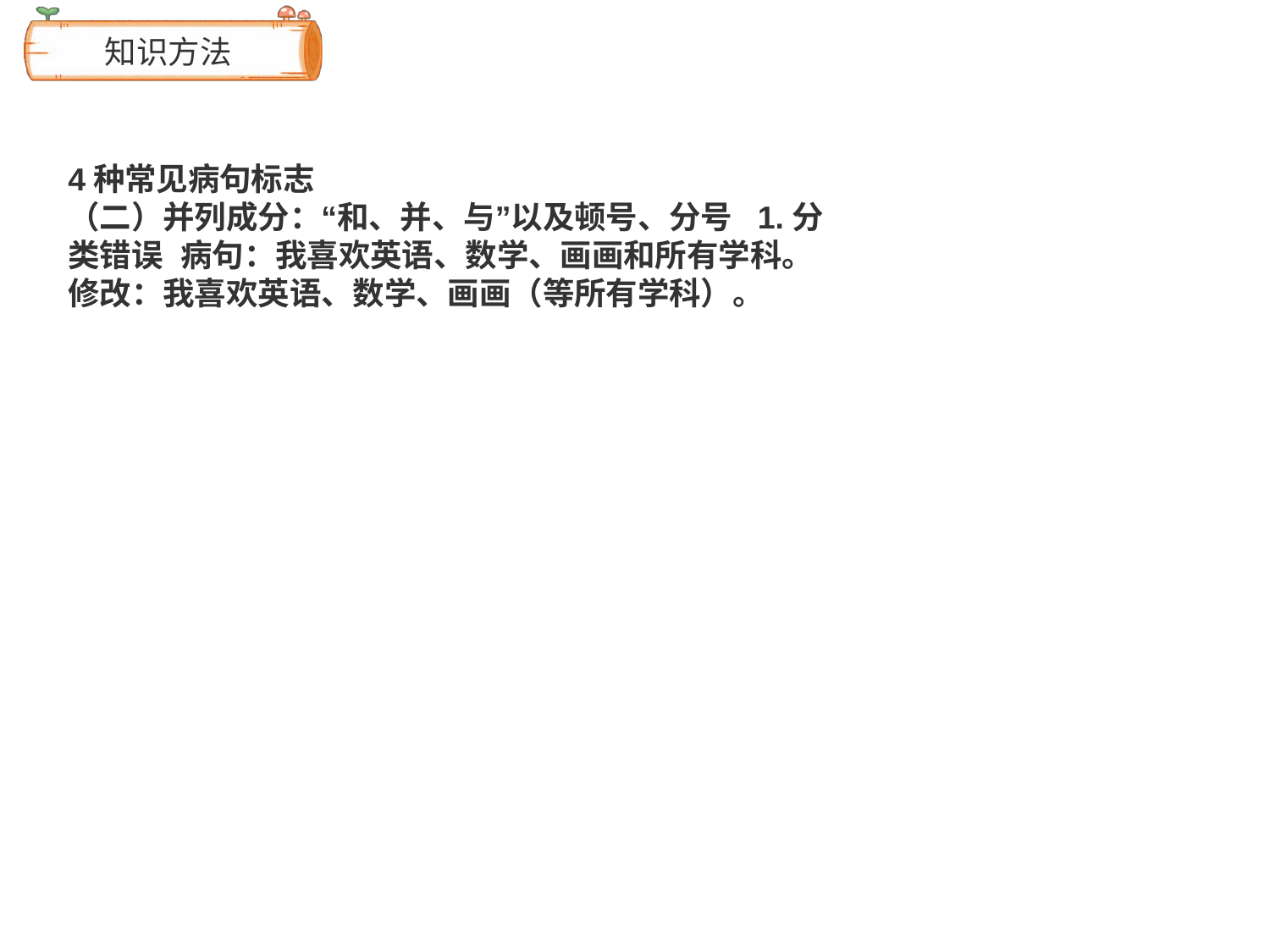

# 知识方法
4种常见病句标志
（二）并列成分：“和、并、与”以及顿号、分号  1.分类错误  病句：我喜欢英语、数学、画画和所有学科。  修改：我喜欢英语、数学、画画（等所有学科）。